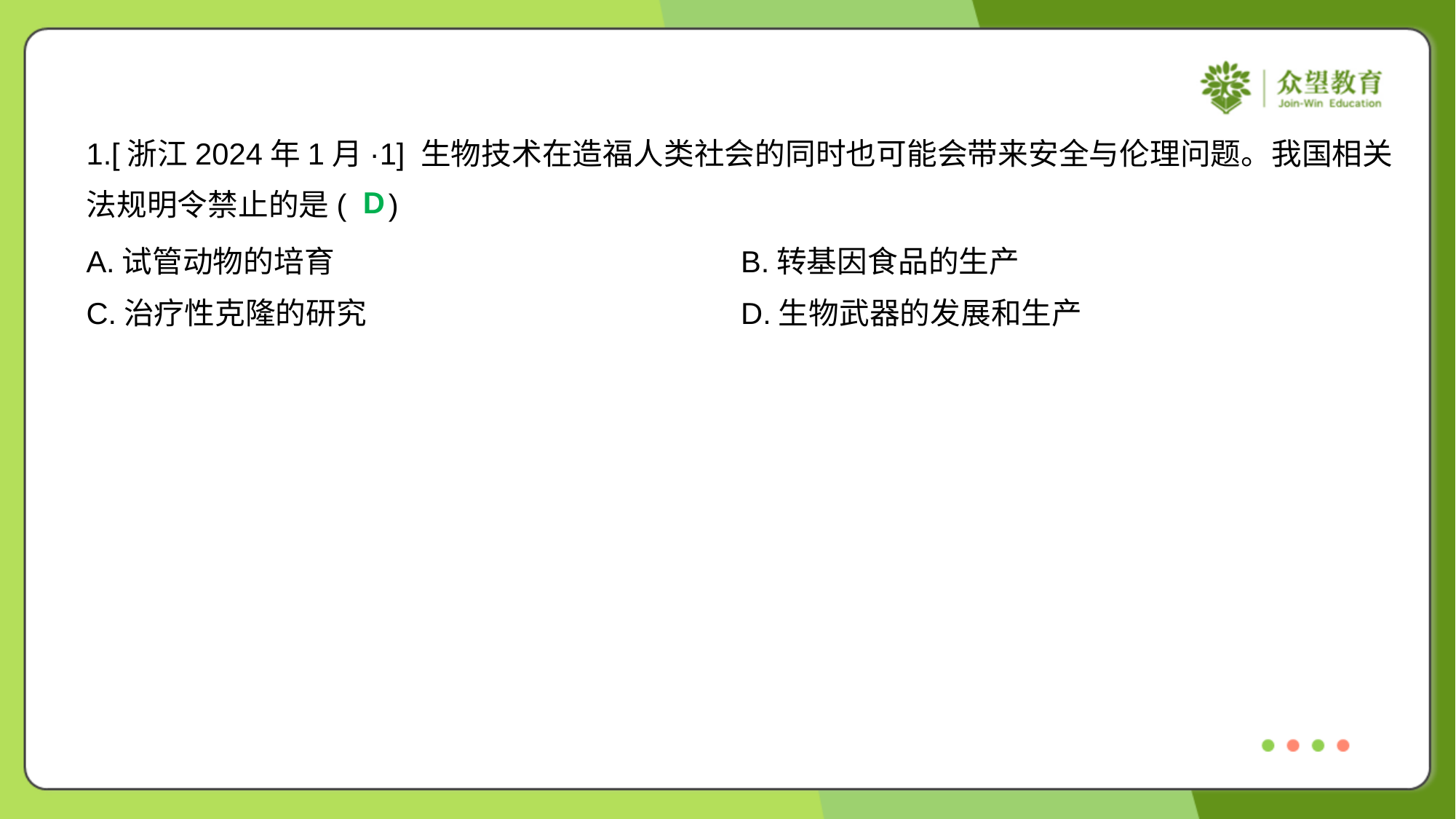

1.[浙江2024年1月·1] 生物技术在造福人类社会的同时也可能会带来安全与伦理问题。我国相关
法规明令禁止的是(     )
D
A.试管动物的培育	B.转基因食品的生产
C.治疗性克隆的研究	D.生物武器的发展和生产